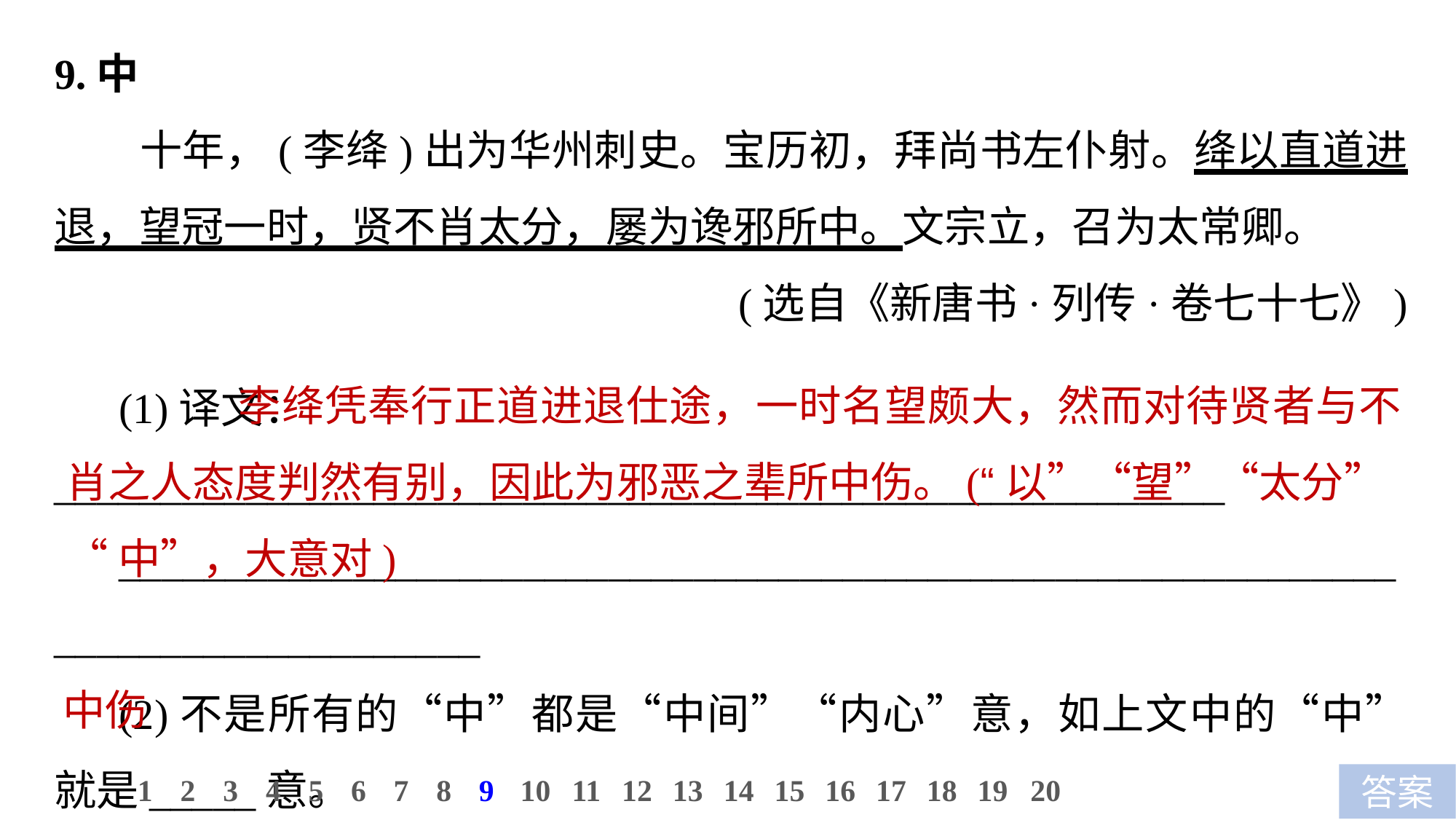

9.中
十年，(李绛)出为华州刺史。宝历初，拜尚书左仆射。绛以直道进退，望冠一时，贤不肖太分，屡为谗邪所中。文宗立，召为太常卿。
(选自《新唐书·列传·卷七十七》)

(1)译文：_______________________________________________________
________________________________________________________________________________
(2)不是所有的“中”都是“中间”“内心”意，如上文中的“中”就是_____意。
                李绛凭奉行正道进退仕途，一时名望颇大，然而对待贤者与不肖之人态度判然有别，因此为邪恶之辈所中伤。(“以”“望”“太分”
“中”，大意对)
中伤
10
1
2
3
4
5
6
7
8
9
11
12
13
14
15
16
17
18
19
20
答案